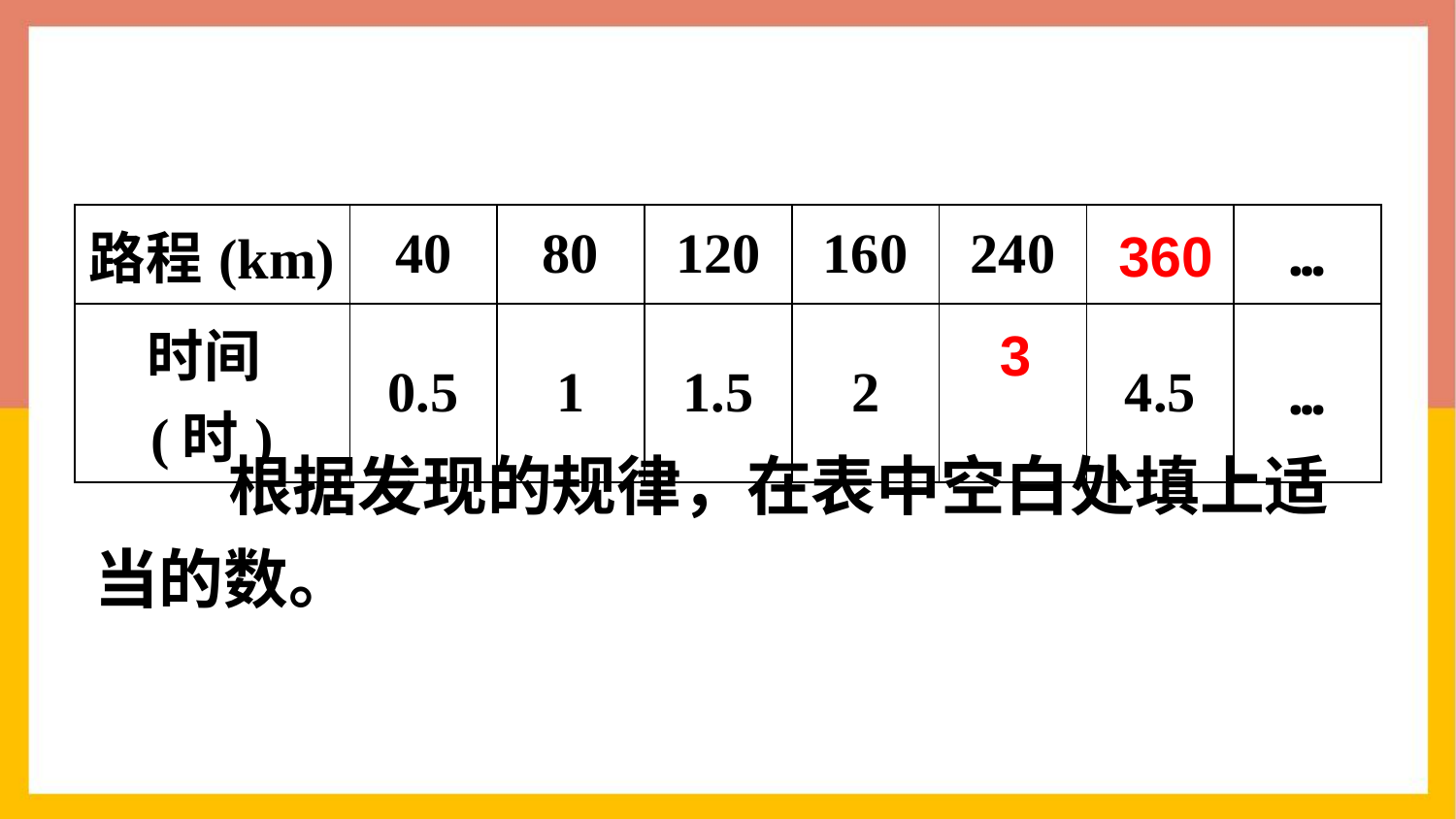

| 路程(km) | 40 | 80 | 120 | 160 | 240 |  | … |
| --- | --- | --- | --- | --- | --- | --- | --- |
| 时间(时) | 0.5 | 1 | 1.5 | 2 |  | 4.5 | … |
360
3
        根据发现的规律，在表中空白处填上适当的数。